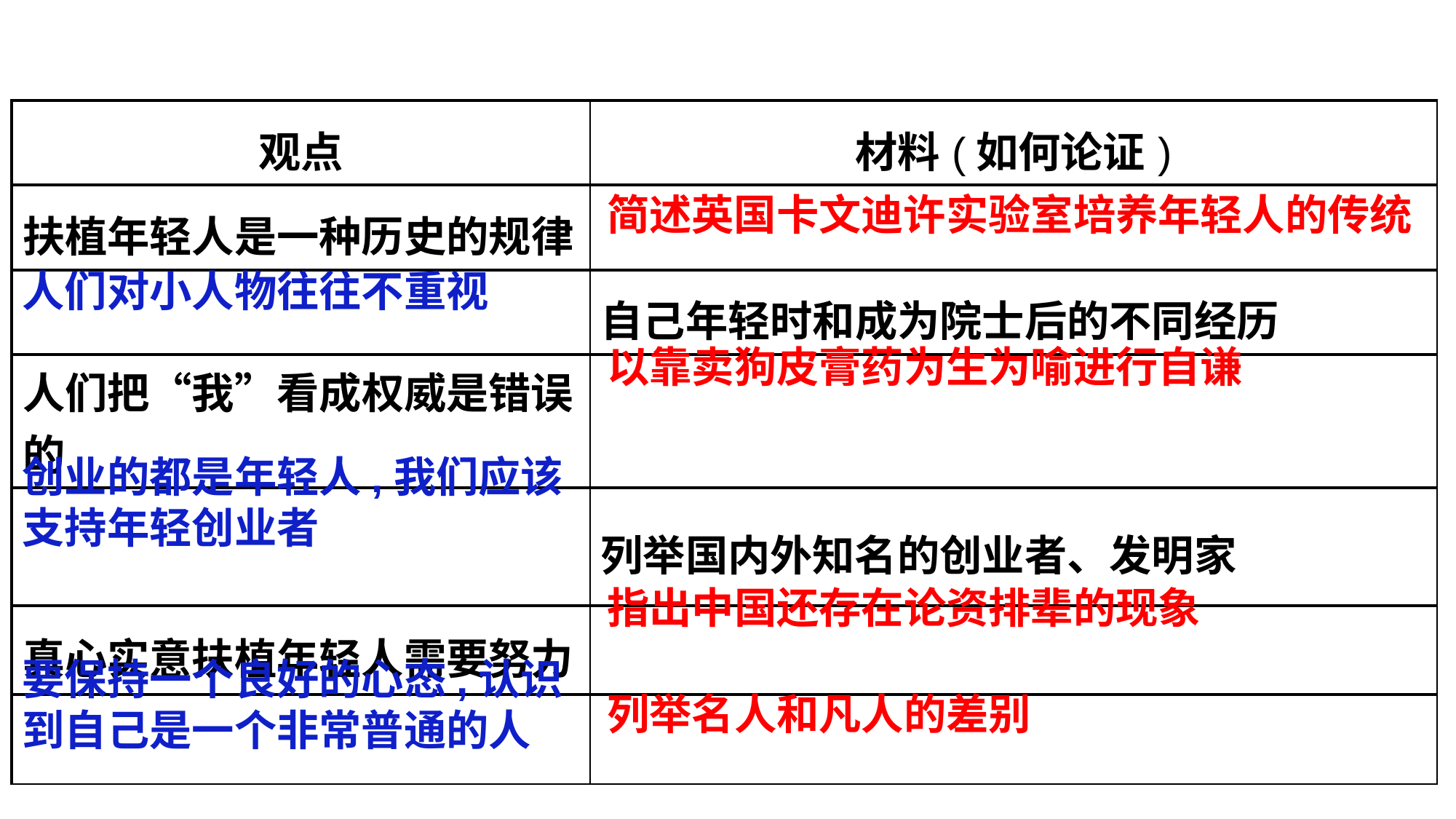

| 观点 | 材料(如何论证) |
| --- | --- |
| 扶植年轻人是一种历史的规律 |  |
|  | 自己年轻时和成为院士后的不同经历 |
| 人们把“我”看成权威是错误的 |  |
|  | 列举国内外知名的创业者、发明家 |
| 真心实意扶植年轻人需要努力 |  |
|  |  |
简述英国卡文迪许实验室培养年轻人的传统
人们对小人物往往不重视
以靠卖狗皮膏药为生为喻进行自谦
创业的都是年轻人,我们应该支持年轻创业者
指出中国还存在论资排辈的现象
要保持一个良好的心态,认识到自己是一个非常普通的人
列举名人和凡人的差别